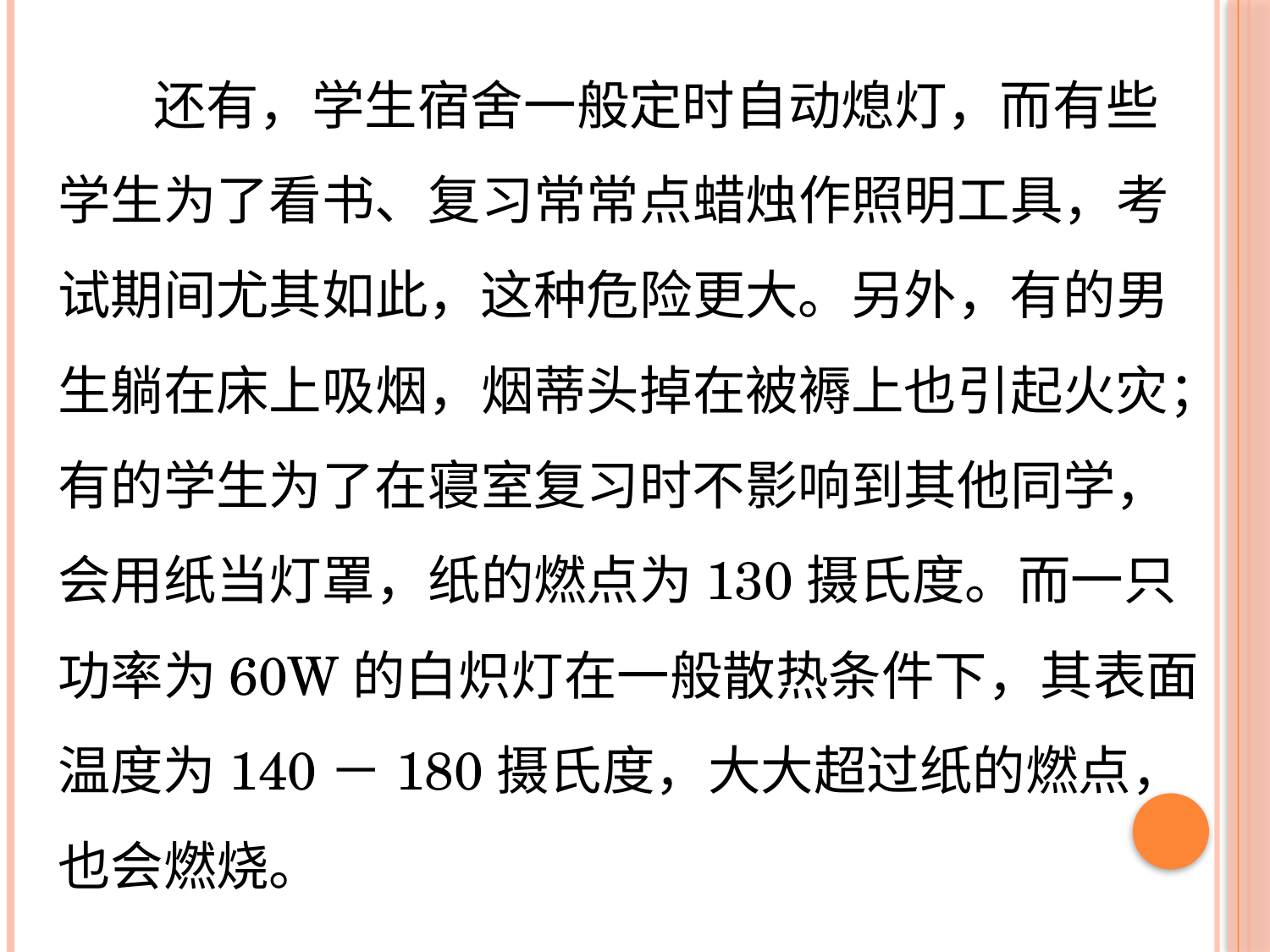

还有，学生宿舍一般定时自动熄灯，而有些学生为了看书、复习常常点蜡烛作照明工具，考试期间尤其如此，这种危险更大。另外，有的男生躺在床上吸烟，烟蒂头掉在被褥上也引起火灾；有的学生为了在寝室复习时不影响到其他同学，会用纸当灯罩，纸的燃点为130摄氏度。而一只功率为60W的白炽灯在一般散热条件下，其表面温度为140－180摄氏度，大大超过纸的燃点，也会燃烧。